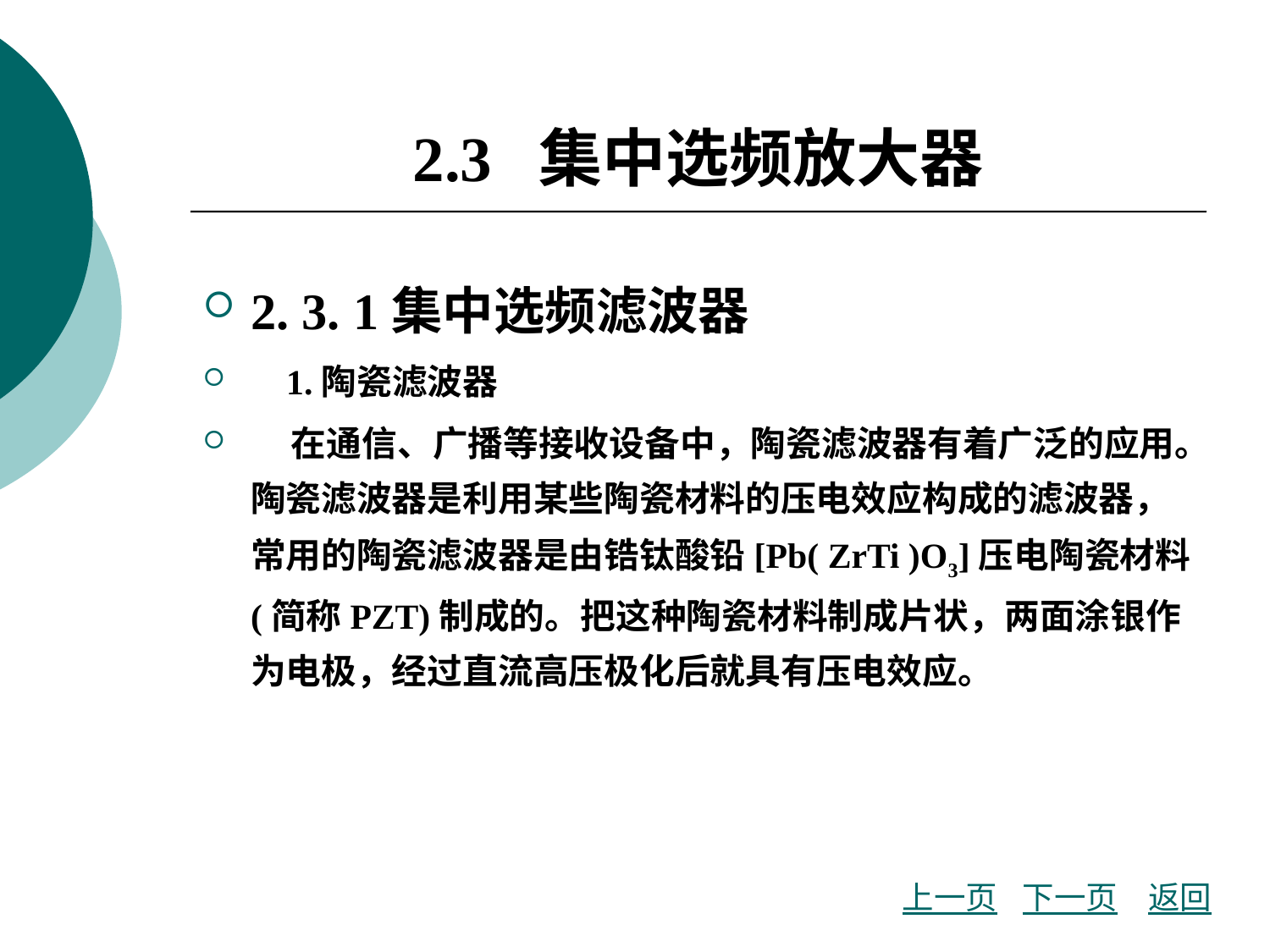

# 2.3  集中选频放大器
2. 3. 1集中选频滤波器
    1.陶瓷滤波器
    在通信、广播等接收设备中，陶瓷滤波器有着广泛的应用。陶瓷滤波器是利用某些陶瓷材料的压电效应构成的滤波器，常用的陶瓷滤波器是由锆钛酸铅[Pb( ZrTi )O3]压电陶瓷材料(简称PZT)制成的。把这种陶瓷材料制成片状，两面涂银作为电极，经过直流高压极化后就具有压电效应。
上一页
下一页
返回